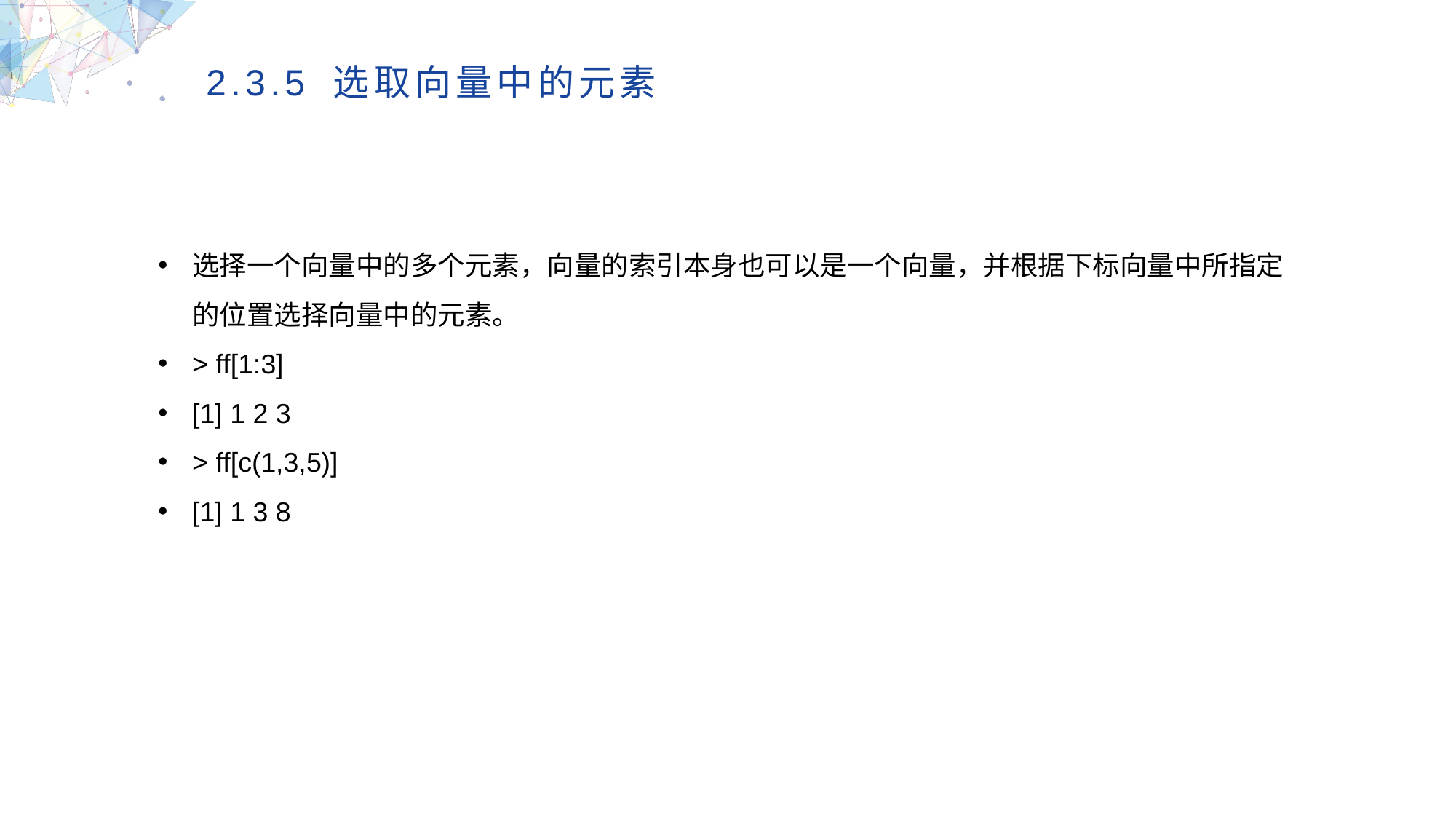

2.3.5 选取向量中的元素
选择一个向量中的多个元素，向量的索引本身也可以是一个向量，并根据下标向量中所指定的位置选择向量中的元素。
> ff[1:3]
[1] 1 2 3
> ff[c(1,3,5)]
[1] 1 3 8

MULTIPURPOSE PRESENTATION TEMPLATE | UNIQUE DESIGN
Welcome Message
Please replace text, click add relevant headline, modify the text content, also can copy your content to this directly. Please replace text, click add relevant headline, modify the text content, also can copy your content to this directly.